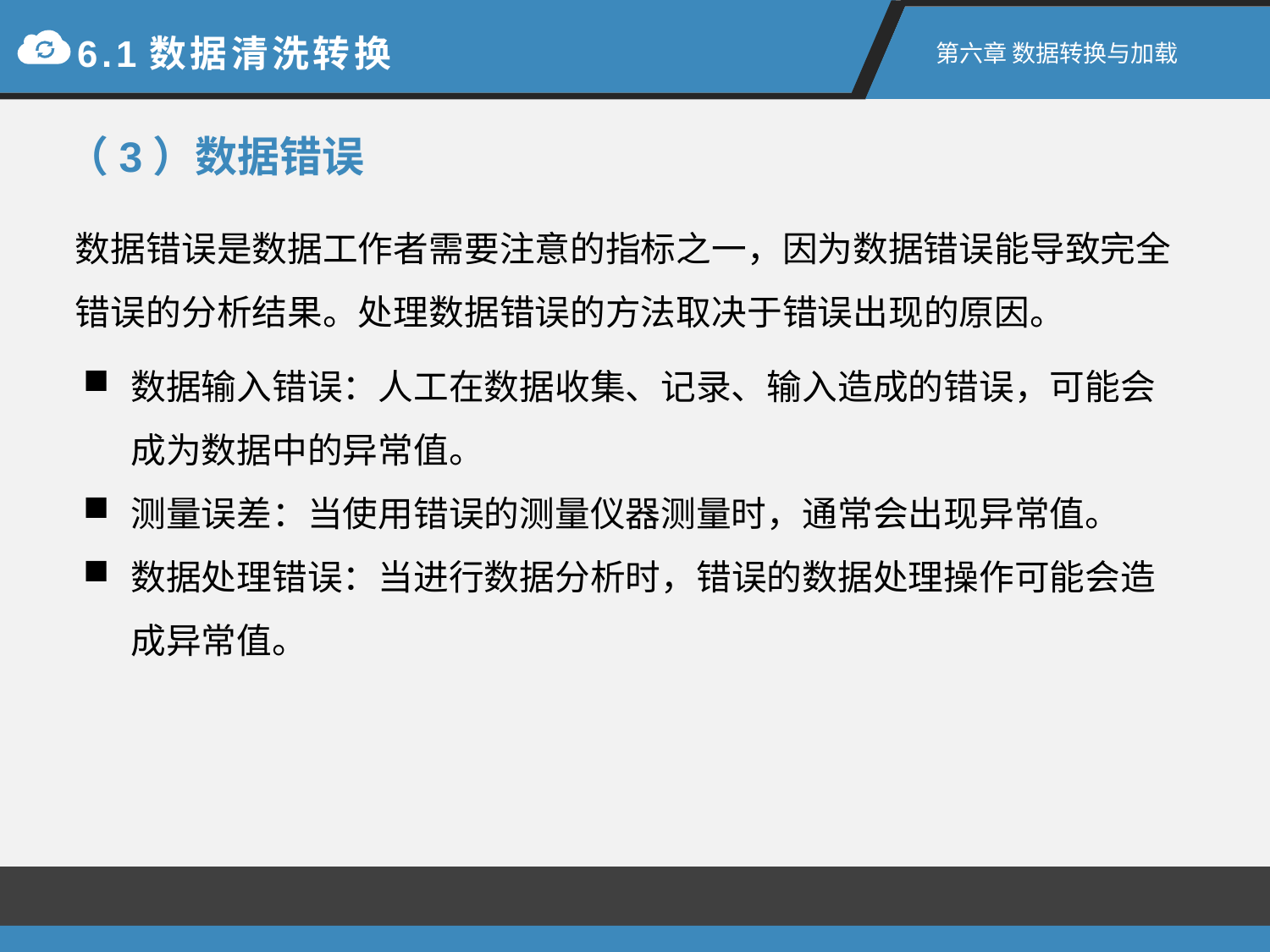

6.1数据清洗转换

第六章 数据转换与加载
（3）数据错误
数据错误是数据工作者需要注意的指标之一，因为数据错误能导致完全错误的分析结果。处理数据错误的方法取决于错误出现的原因。
数据输入错误：人工在数据收集、记录、输入造成的错误，可能会成为数据中的异常值。
测量误差：当使用错误的测量仪器测量时，通常会出现异常值。
数据处理错误：当进行数据分析时，错误的数据处理操作可能会造成异常值。